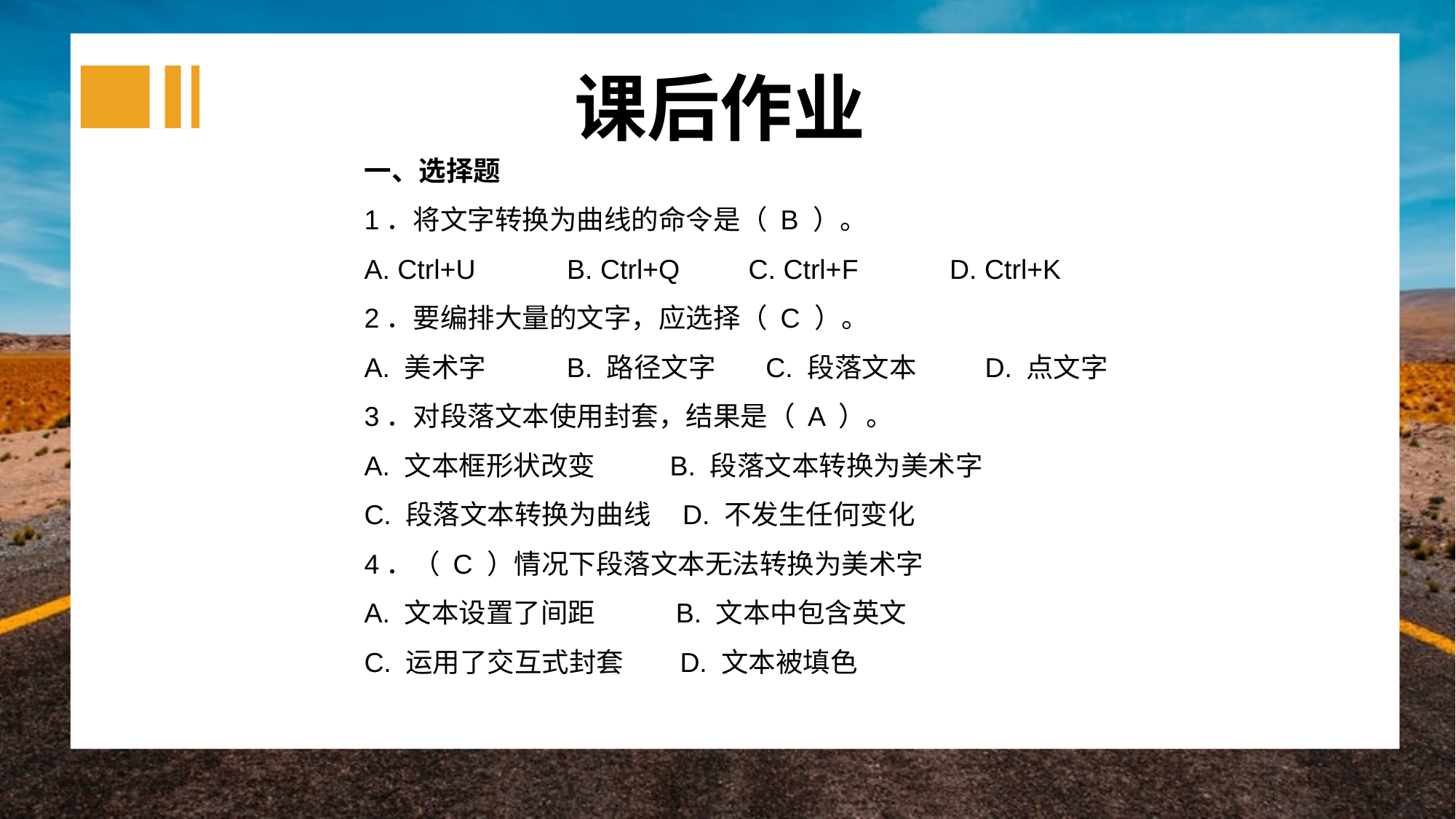

课后作业

一、选择题
1．将文字转换为曲线的命令是（ B ）。
A. Ctrl+U            B. Ctrl+Q         C. Ctrl+F            D. Ctrl+K
2．要编排大量的文字，应选择（ C ）。
A. 美术字            B. 路径文字       C. 段落文本          D. 点文字
3．对段落文本使用封套，结果是（ A ）。
A. 文本框形状改变           B. 段落文本转换为美术字
C. 段落文本转换为曲线    D. 不发生任何变化
4．（ C ）情况下段落文本无法转换为美术字
A. 文本设置了间距            B. 文本中包含英文
C. 运用了交互式封套        D. 文本被填色